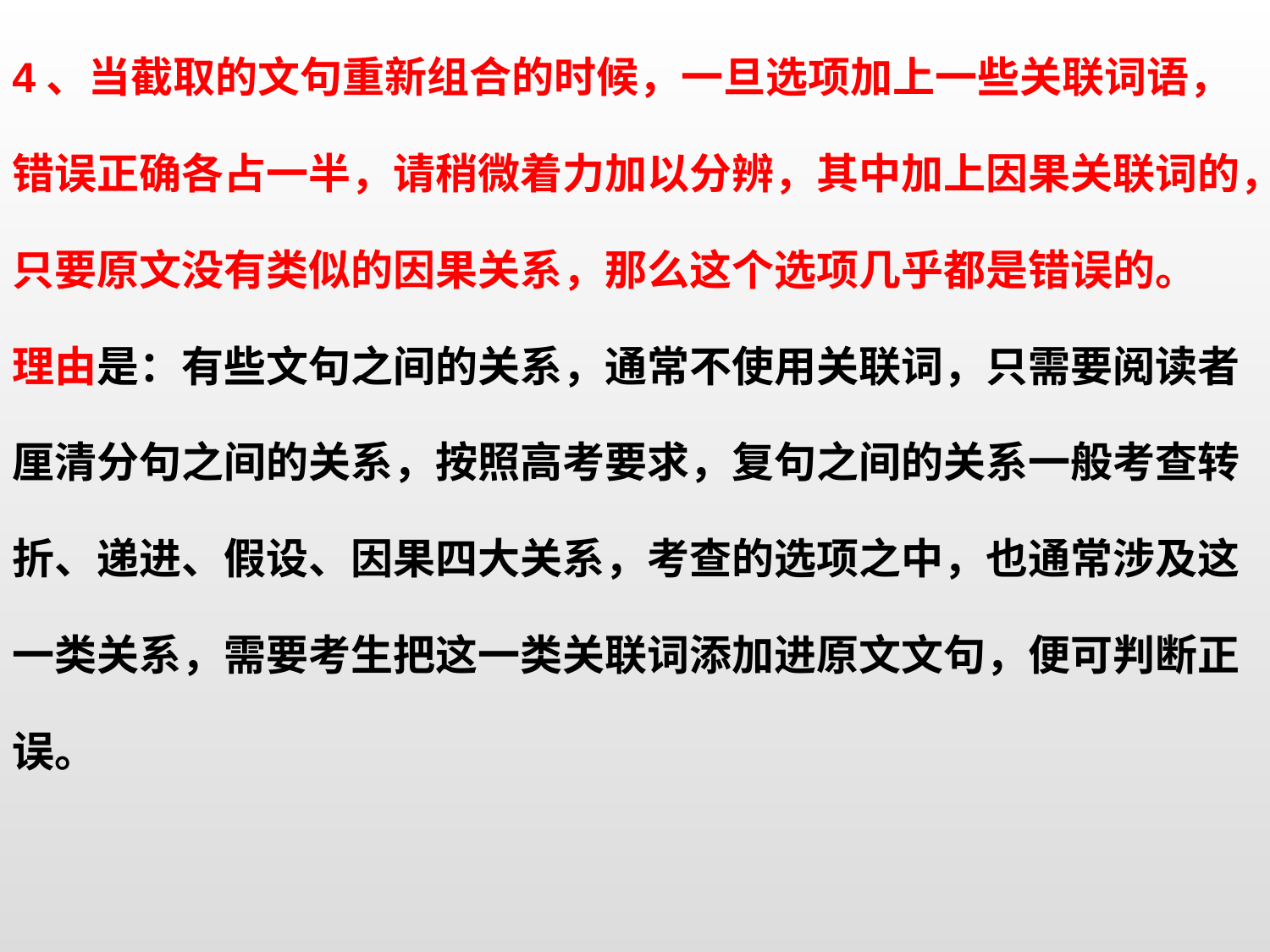

4、当截取的文句重新组合的时候，一旦选项加上一些关联词语，错误正确各占一半，请稍微着力加以分辨，其中加上因果关联词的，只要原文没有类似的因果关系，那么这个选项几乎都是错误的。
理由是：有些文句之间的关系，通常不使用关联词，只需要阅读者厘清分句之间的关系，按照高考要求，复句之间的关系一般考查转折、递进、假设、因果四大关系，考查的选项之中，也通常涉及这一类关系，需要考生把这一类关联词添加进原文文句，便可判断正误。